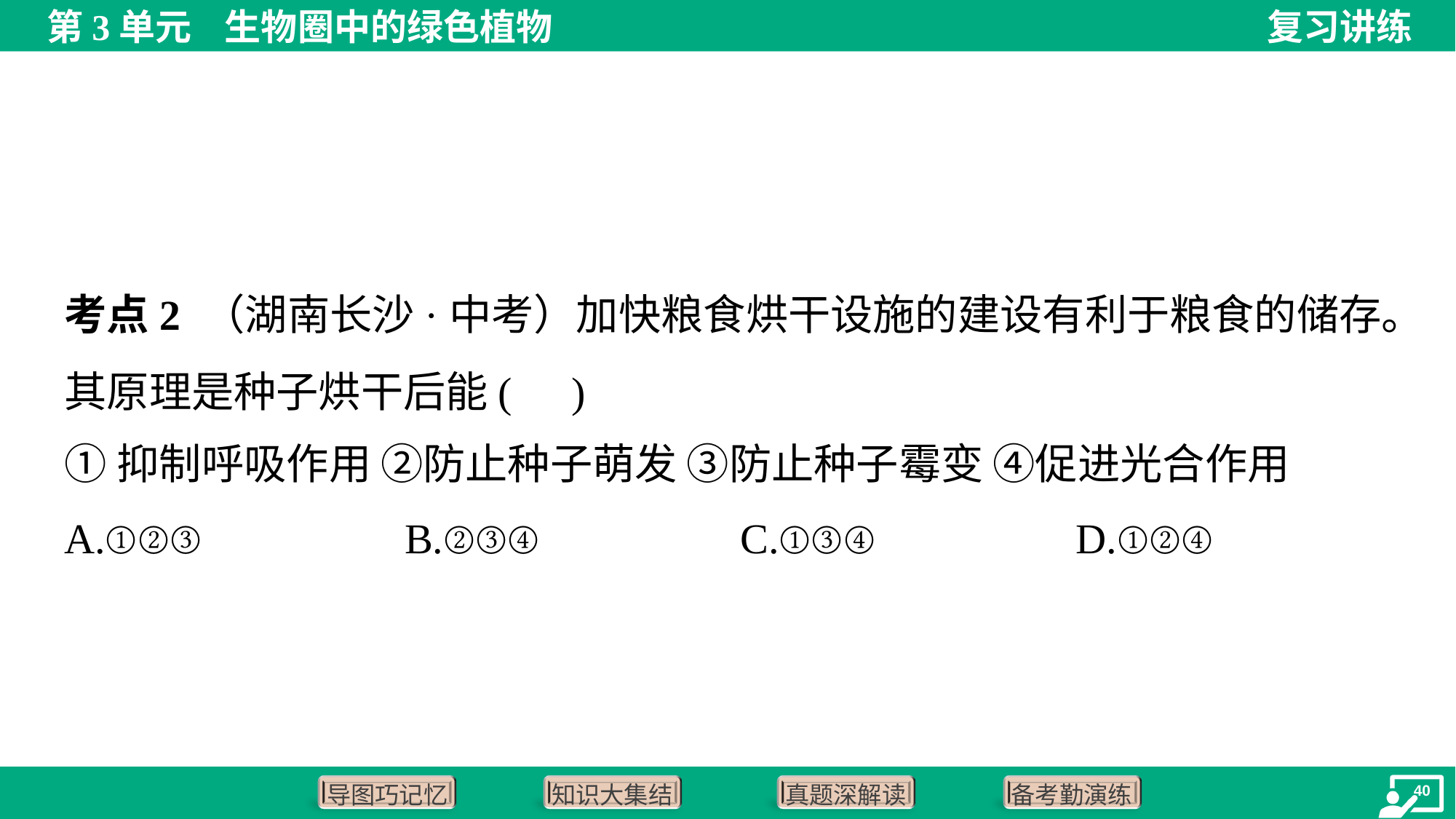

考点2 （湖南长沙·中考）加快粮食烘干设施的建设有利于粮食的储存。其原理是种子烘干后能(     )
①抑制呼吸作用 ②防止种子萌发 ③防止种子霉变 ④促进光合作用
A.①②③	B.②③④	C.①③④	D.①②④